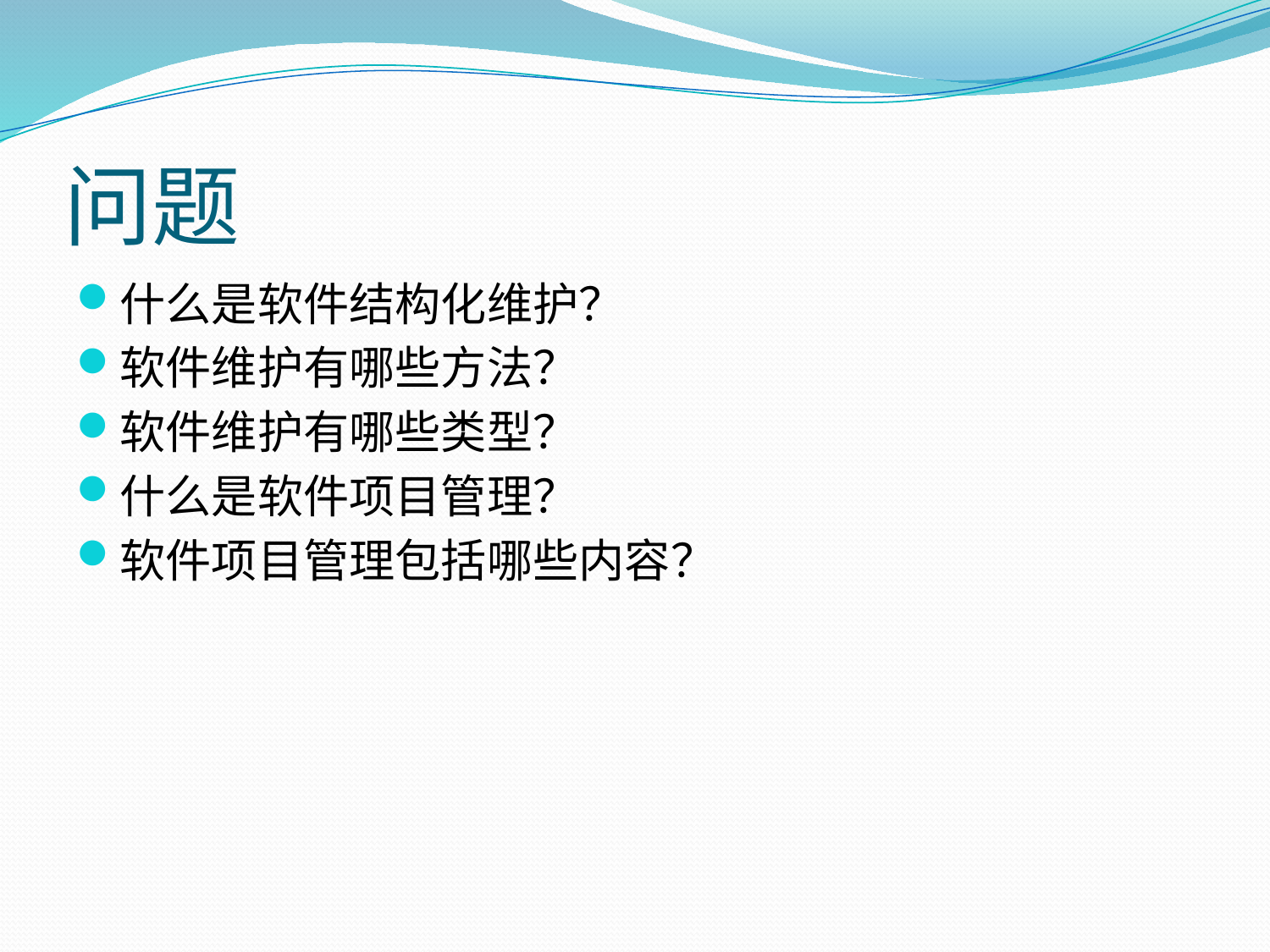

# 问题
什么是软件结构化维护？
软件维护有哪些方法？
软件维护有哪些类型？
什么是软件项目管理？
软件项目管理包括哪些内容？